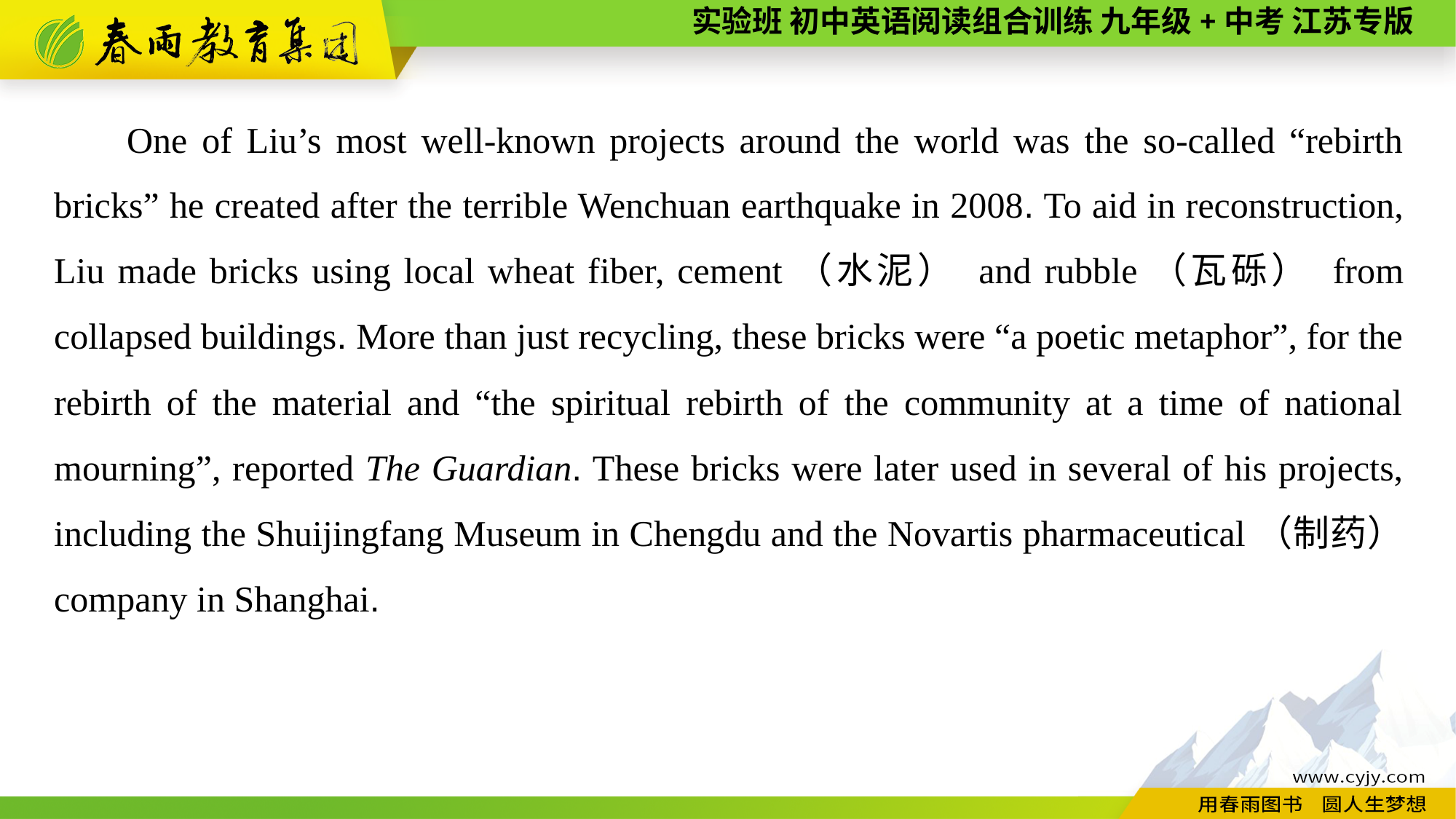

One of Liu’s most well-known projects around the world was the so-called “rebirth bricks” he created after the terrible Wenchuan earthquake in 2008. To aid in reconstruction, Liu made bricks using local wheat fiber, cement（水泥） and rubble（瓦砾） from collapsed buildings. More than just recycling, these bricks were “a poetic metaphor”, for the rebirth of the material and “the spiritual rebirth of the community at a time of national mourning”, reported The Guardian. These bricks were later used in several of his projects, including the Shuijingfang Museum in Chengdu and the Novartis pharmaceutical（制药） company in Shanghai.